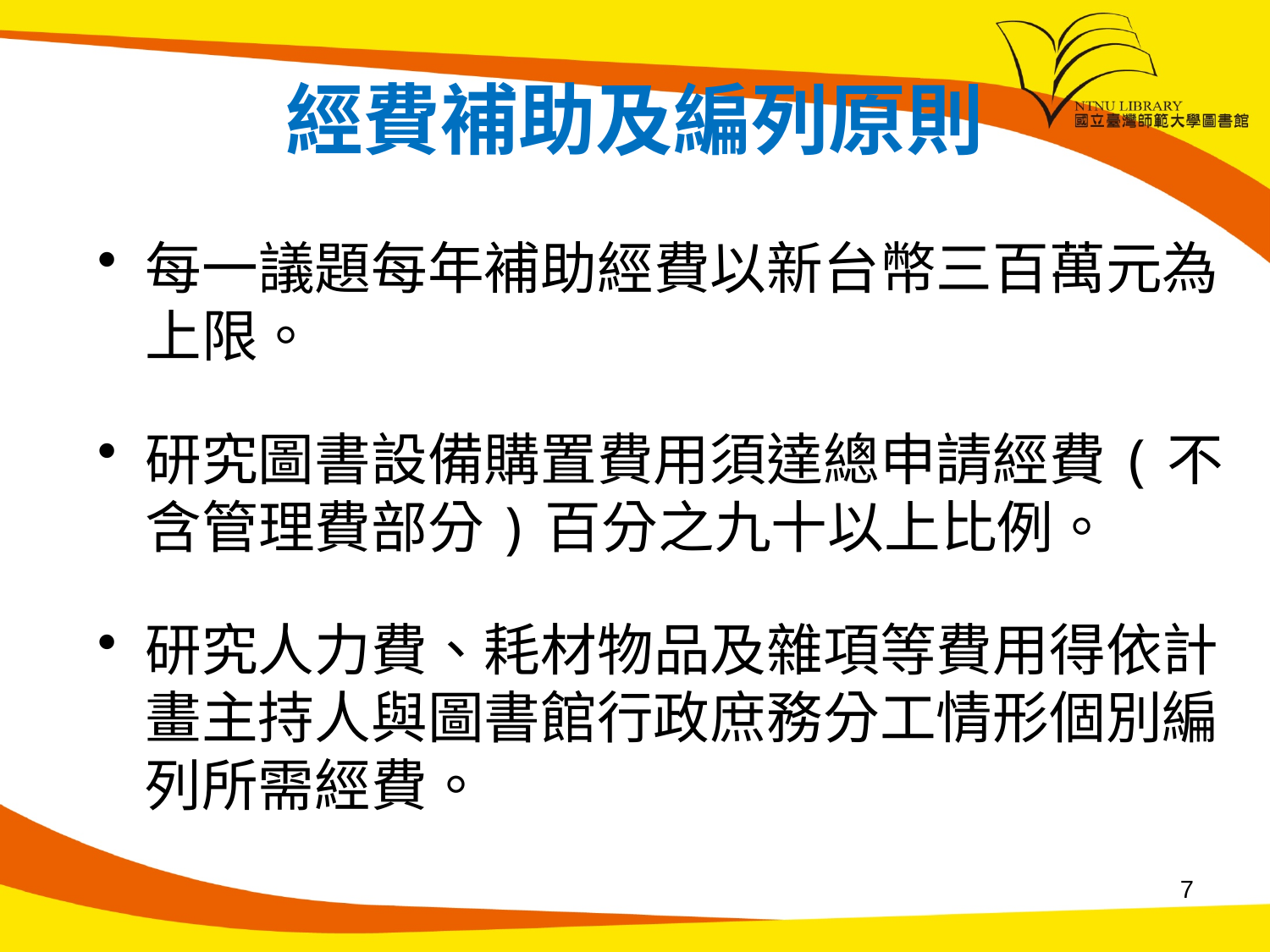

# 經費補助及編列原則
每一議題每年補助經費以新台幣三百萬元為上限。

研究圖書設備購置費用須達總申請經費(不含管理費部分)百分之九十以上比例。

研究人力費、耗材物品及雜項等費用得依計畫主持人與圖書館行政庶務分工情形個別編列所需經費。

7